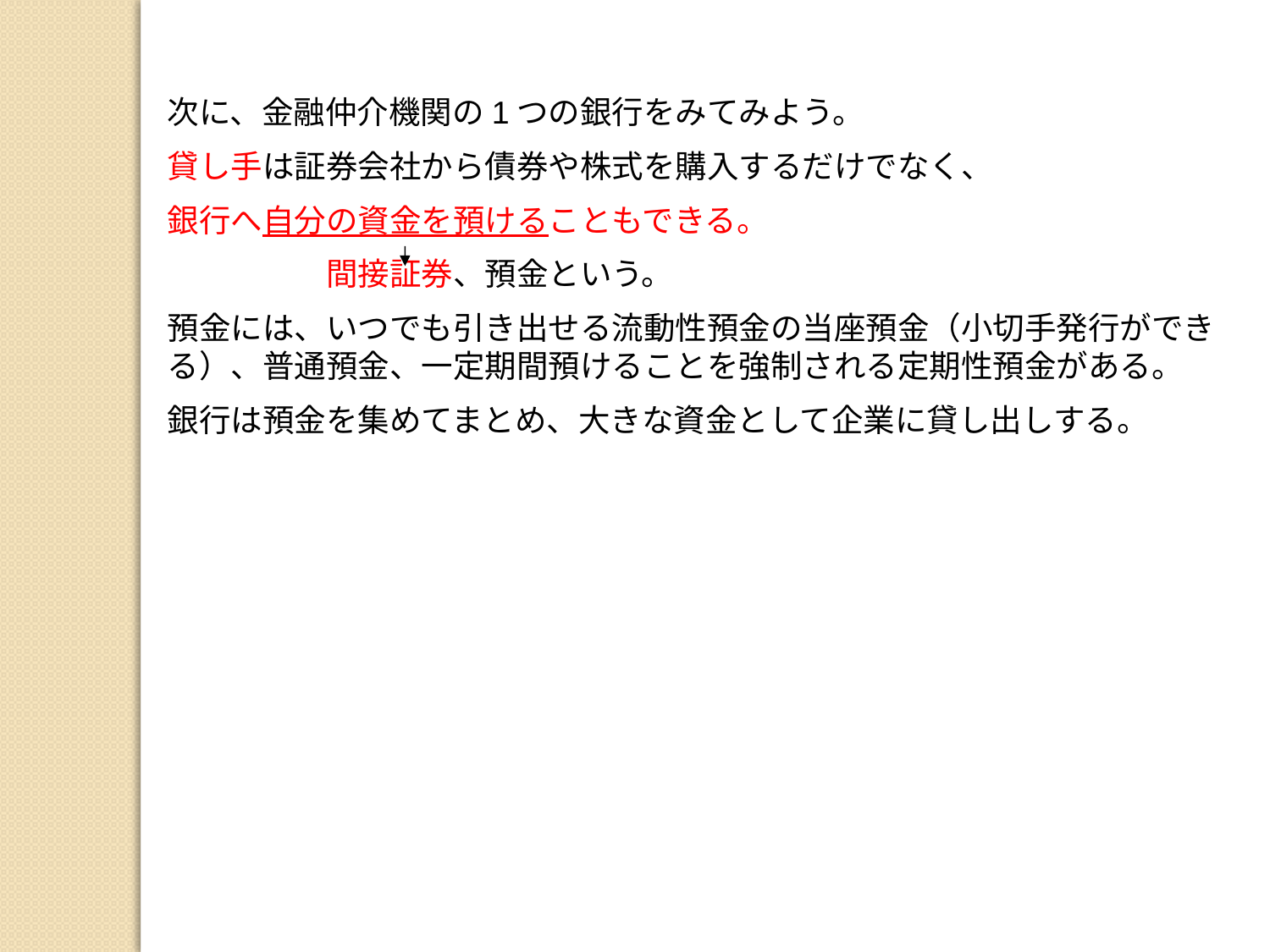

次に、金融仲介機関の1つの銀行をみてみよう。
貸し手は証券会社から債券や株式を購入するだけでなく、
銀行へ自分の資金を預けることもできる。
　　　　　間接証券、預金という。
預金には、いつでも引き出せる流動性預金の当座預金（小切手発行ができる）、普通預金、一定期間預けることを強制される定期性預金がある。
銀行は預金を集めてまとめ、大きな資金として企業に貸し出しする。